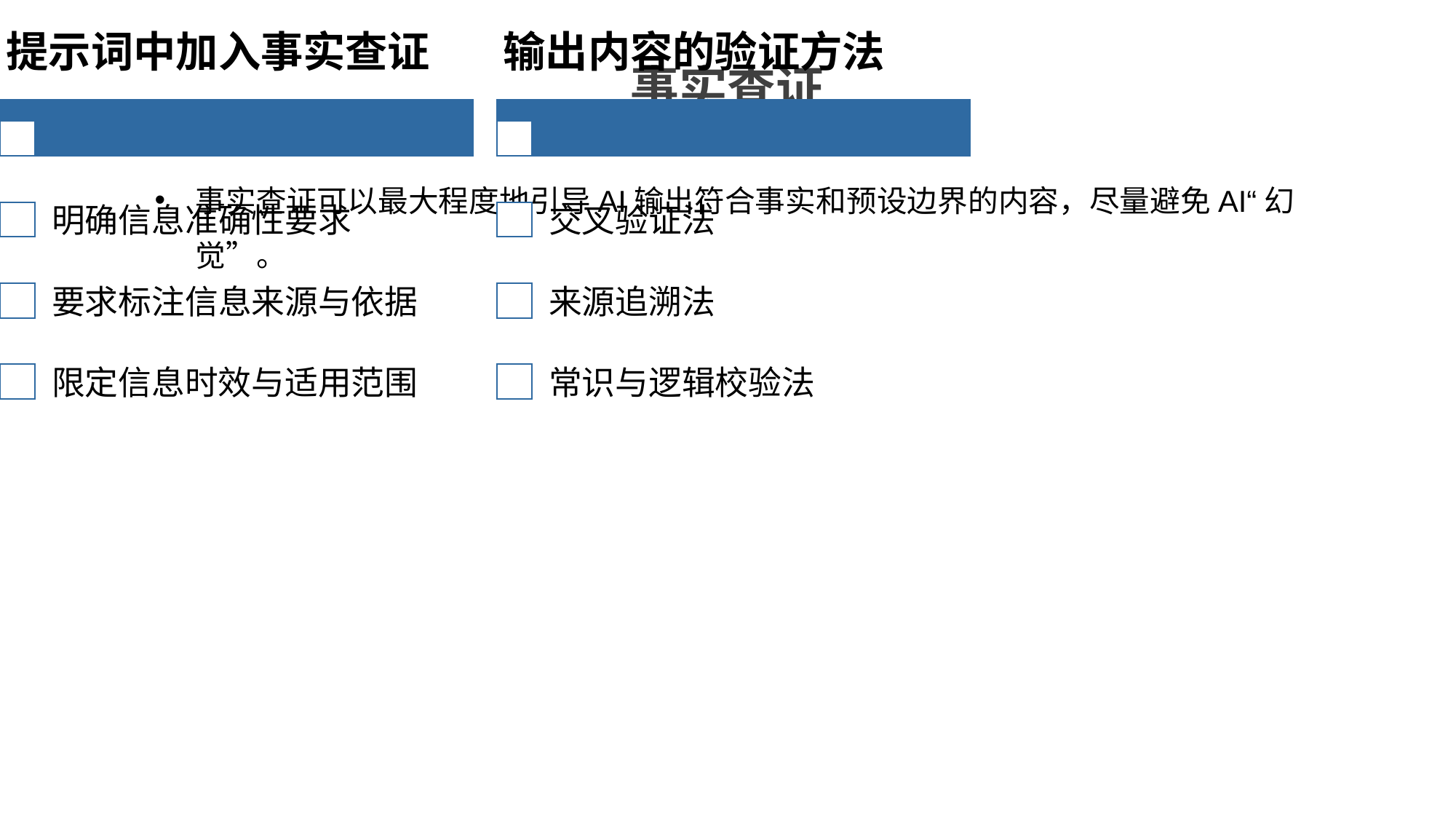

事实查证
事实查证可以最大程度地引导AI输出符合事实和预设边界的内容，尽量避免AI“幻觉”。
提示词中加入事实查证
明确信息准确性要求
要求标注信息来源与依据
限定信息时效与适用范围
输出内容的验证方法
交叉验证法
来源追溯法
常识与逻辑校验法